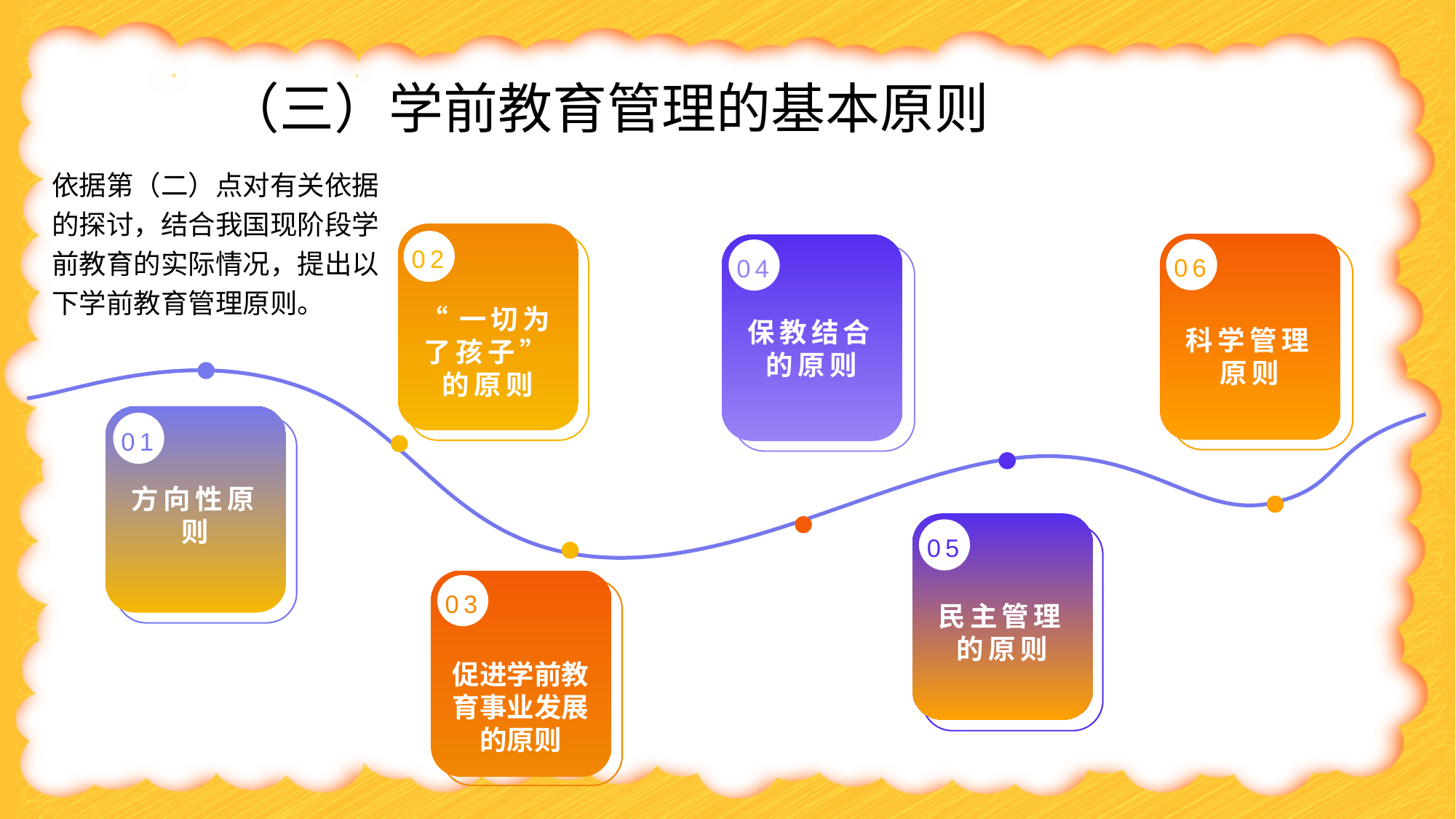

（三）学前教育管理的基本原则
依据第（二）点对有关依据的探讨，结合我国现阶段学前教育的实际情况，提出以下学前教育管理原则。

02

06
04
“一切为了孩子”的原则
保教结合的原则
科学管理原则

01

方向性原则

05

03
民主管理的原则
促进学前教育事业发展的原则